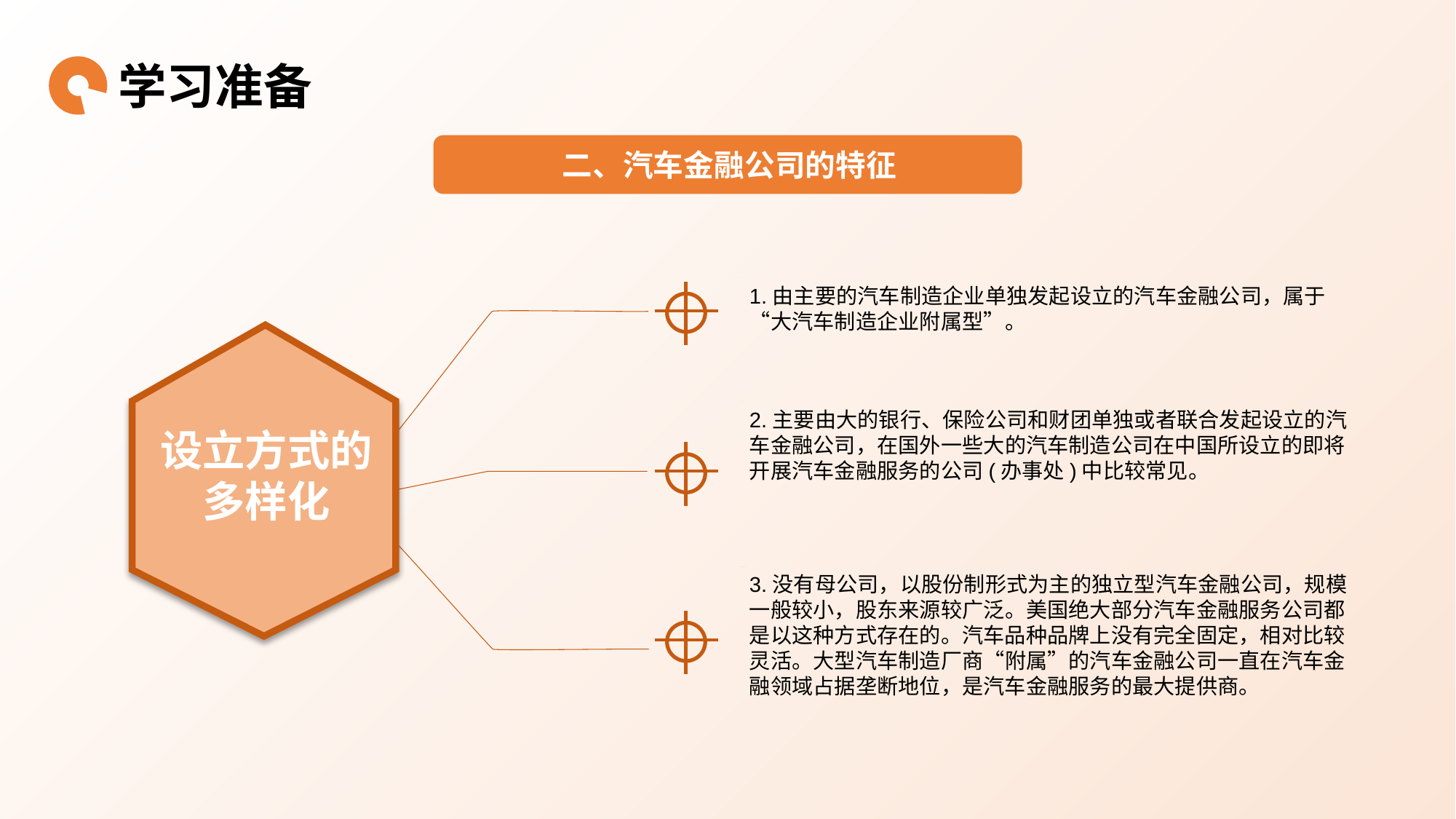

学习准备

二、汽车金融公司的特征
1.由主要的汽车制造企业单独发起设立的汽车金融公司，属于“大汽车制造企业附属型”。

设立方式的
多样化
2.主要由大的银行、保险公司和财团单独或者联合发起设立的汽车金融公司，在国外一些大的汽车制造公司在中国所设立的即将开展汽车金融服务的公司(办事处)中比较常见。

3.没有母公司，以股份制形式为主的独立型汽车金融公司，规模一般较小，股东来源较广泛。美国绝大部分汽车金融服务公司都是以这种方式存在的。汽车品种品牌上没有完全固定，相对比较灵活。大型汽车制造厂商“附属”的汽车金融公司一直在汽车金融领域占据垄断地位，是汽车金融服务的最大提供商。